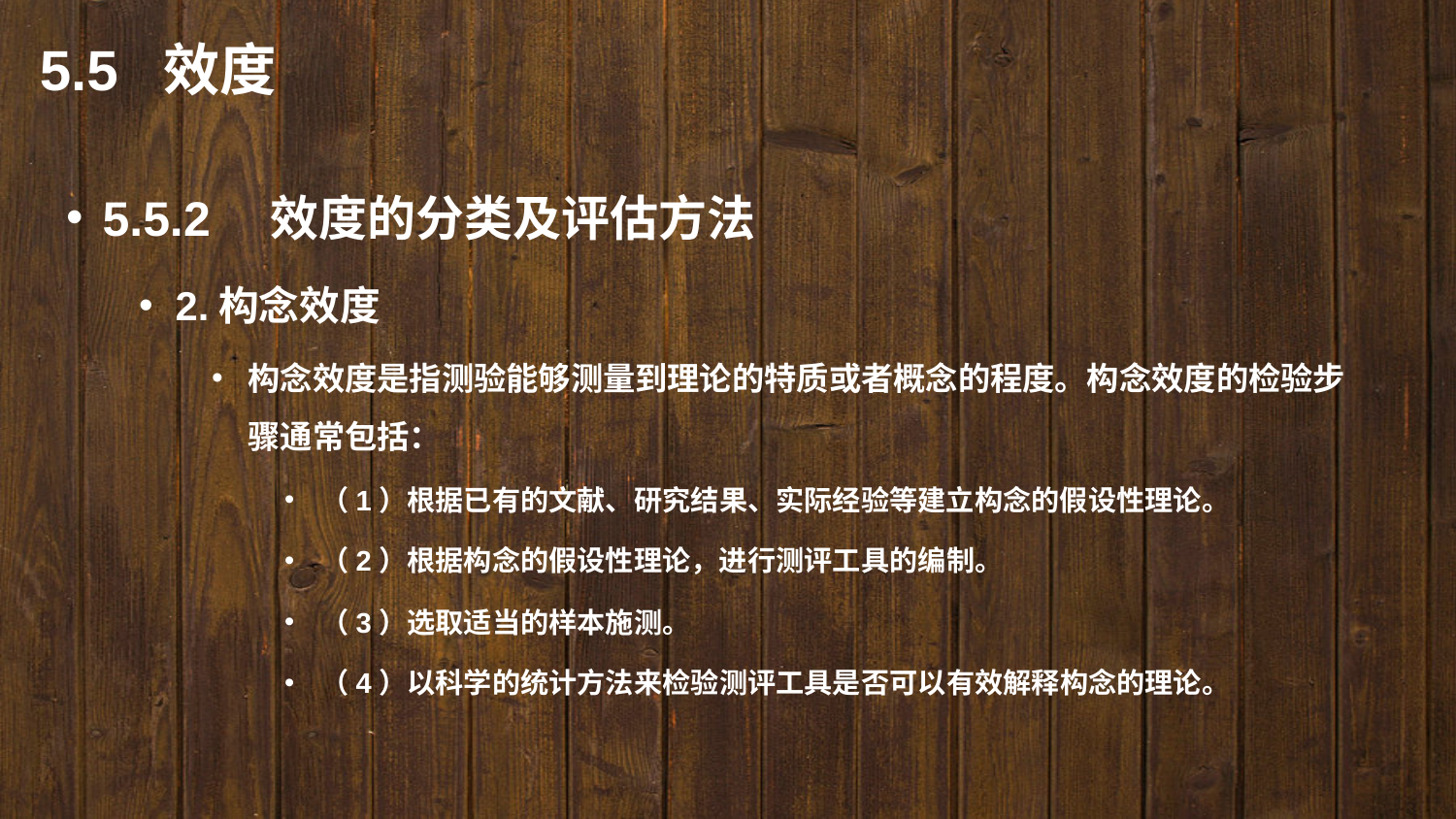

5.5  效度
5.5.2　效度的分类及评估方法
2.构念效度
构念效度是指测验能够测量到理论的特质或者概念的程度。构念效度的检验步骤通常包括：
（1）根据已有的文献、研究结果、实际经验等建立构念的假设性理论。
（2）根据构念的假设性理论，进行测评工具的编制。
（3）选取适当的样本施测。
（4）以科学的统计方法来检验测评工具是否可以有效解释构念的理论。